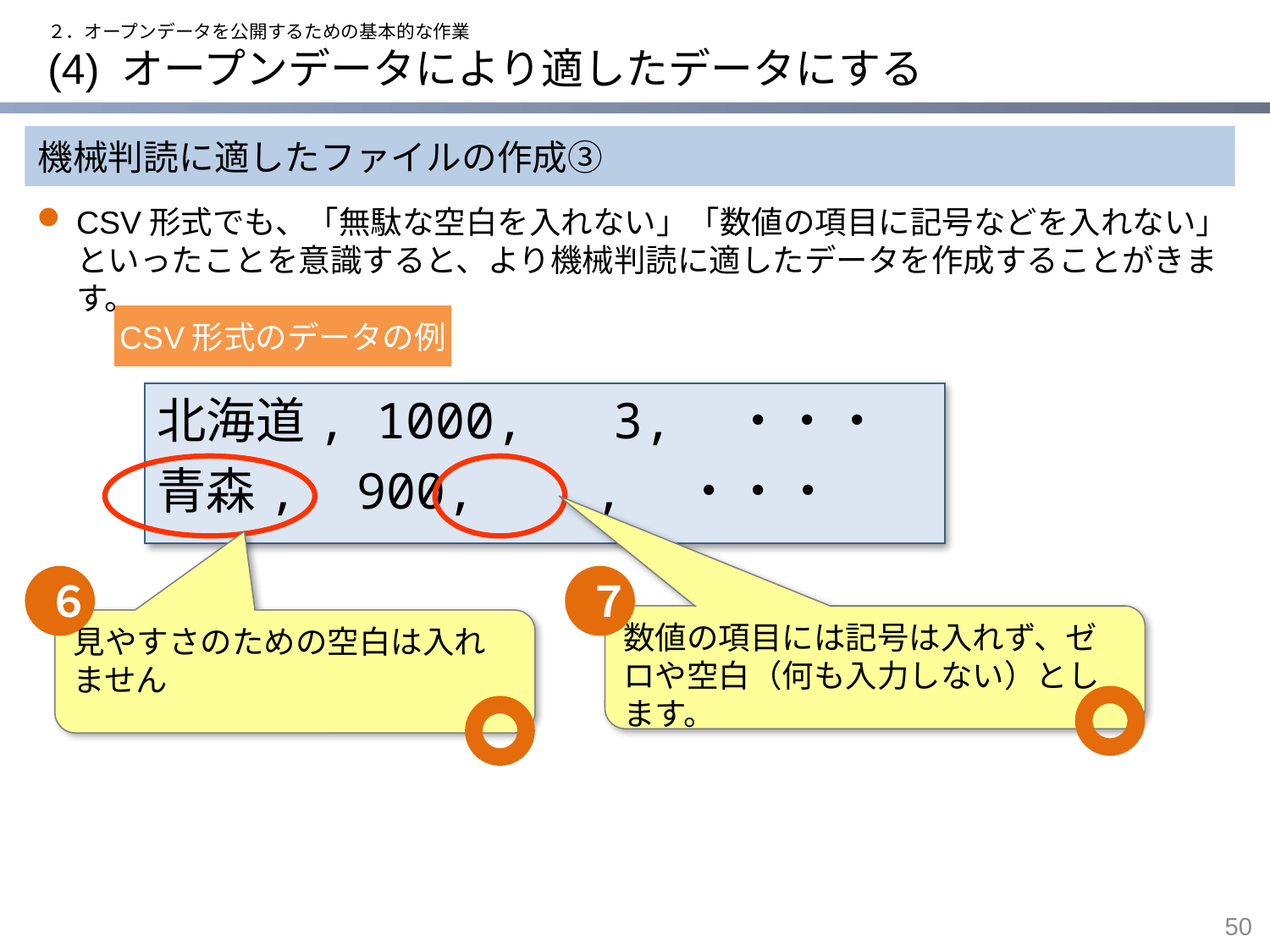

２．オープンデータを公開するための基本的な作業
# (4) オープンデータにより適したデータにする
機械判読に適したファイルの作成③
CSV形式でも、「無駄な空白を入れない」「数値の項目に記号などを入れない」 といったことを意識すると、より機械判読に適したデータを作成することがきます。
CSV形式のデータの例
北海道, 1000,   3,　・・・
青森,  900,    ,　・・・

６
７
数値の項目には記号は入れず、ゼロや空白（何も入力しない）とします。
見やすさのための空白は入れません

50